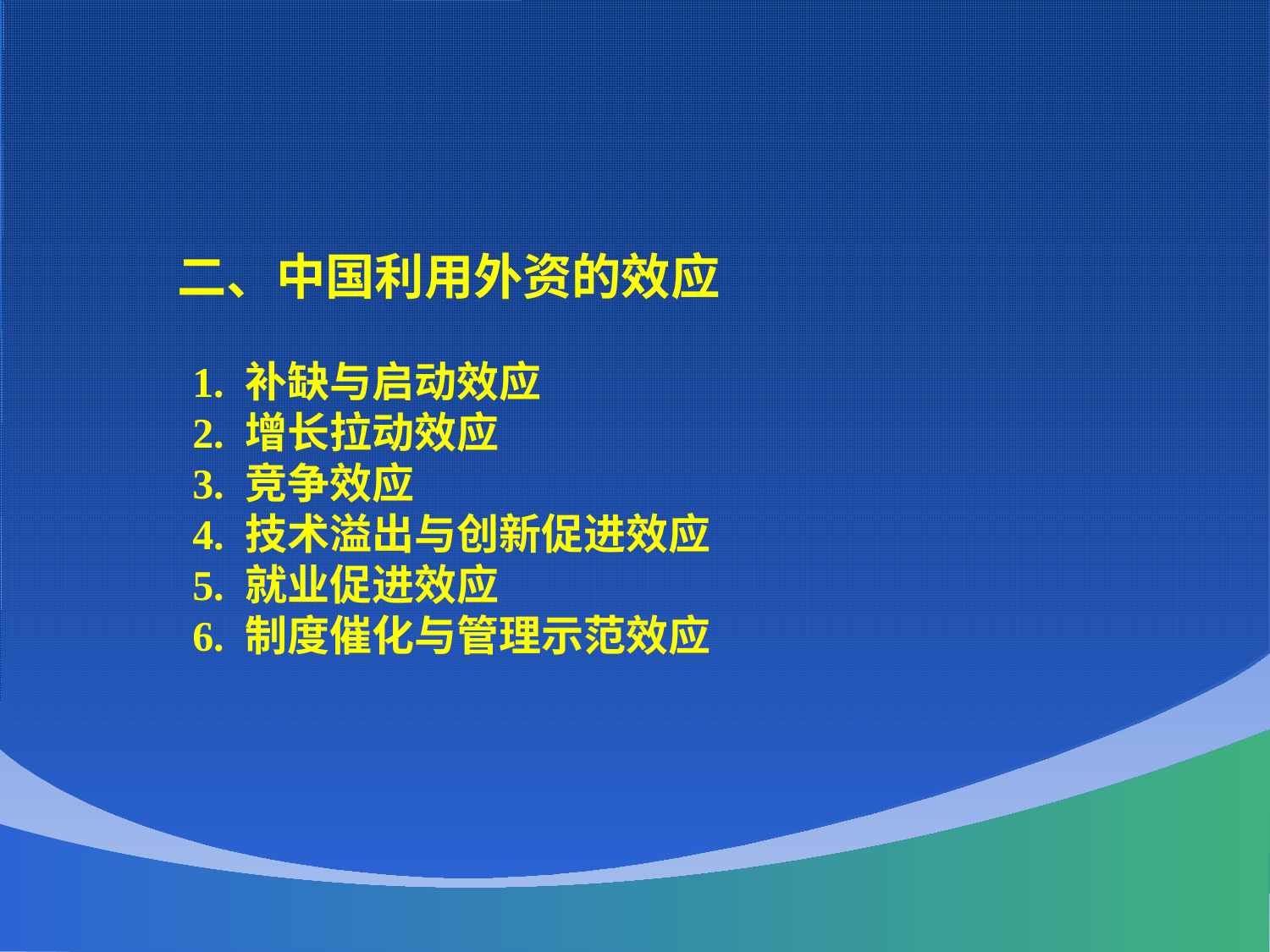

二、中国利用外资的效应

           1. 补缺与启动效应
           2. 增长拉动效应
           3. 竞争效应
           4. 技术溢出与创新促进效应
           5. 就业促进效应
           6. 制度催化与管理示范效应